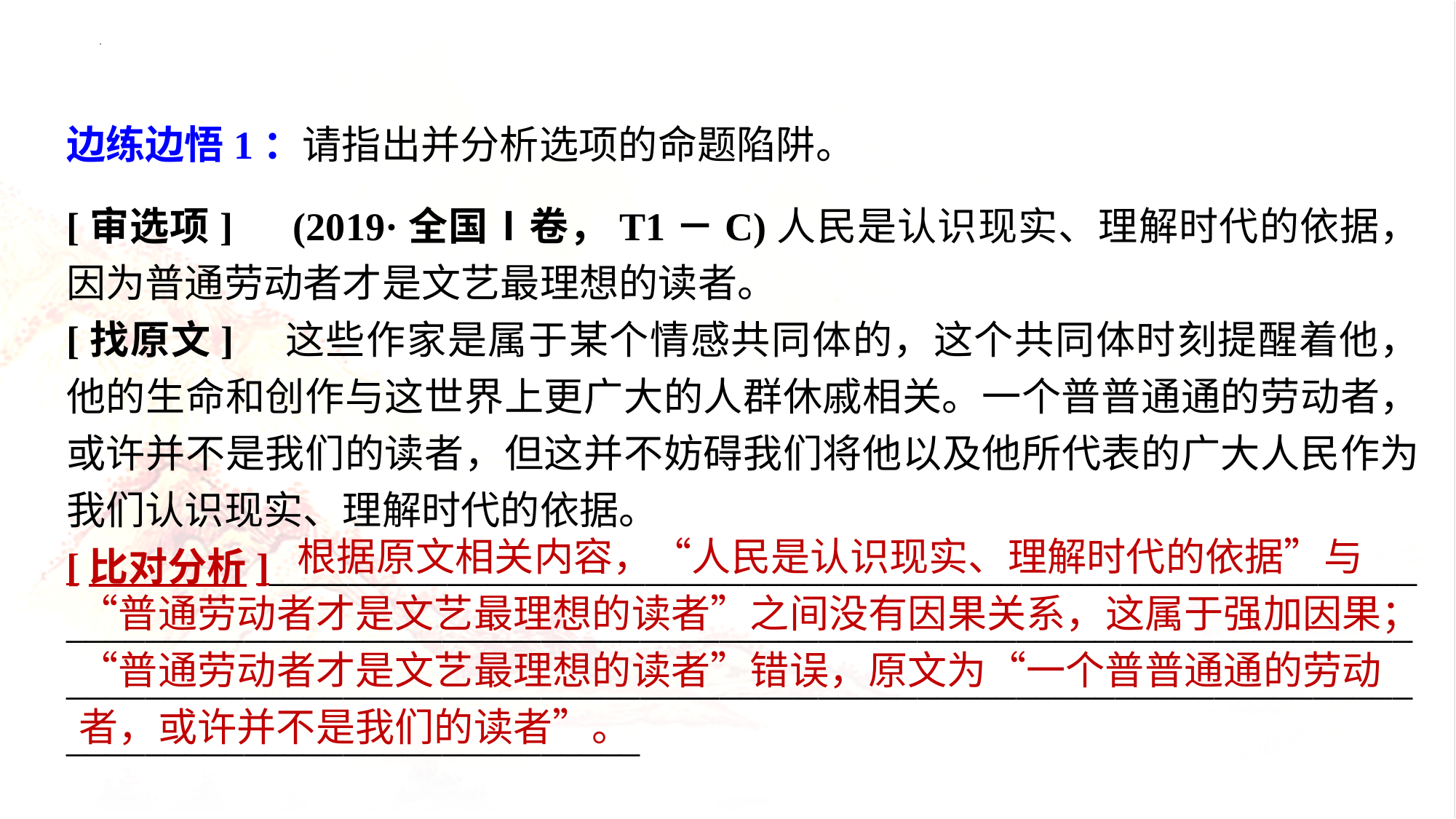

边练边悟1：请指出并分析选项的命题陷阱。
[审选项]　(2019·全国Ⅰ卷，T1－C)人民是认识现实、理解时代的依据，因为普通劳动者才是文艺最理想的读者。
[找原文]　这些作家是属于某个情感共同体的，这个共同体时刻提醒着他，他的生命和创作与这世界上更广大的人群休戚相关。一个普普通通的劳动者，或许并不是我们的读者，但这并不妨碍我们将他以及他所代表的广大人民作为我们认识现实、理解时代的依据。
[比对分析]__________________________________________________________
_____________________________________________________________________________________________________________________________________________________________________
		根据原文相关内容，“人民是认识现实、理解时代的依据”与“普通劳动者才是文艺最理想的读者”之间没有因果关系，这属于强加因果；“普通劳动者才是文艺最理想的读者”错误，原文为“一个普普通通的劳动者，或许并不是我们的读者”。